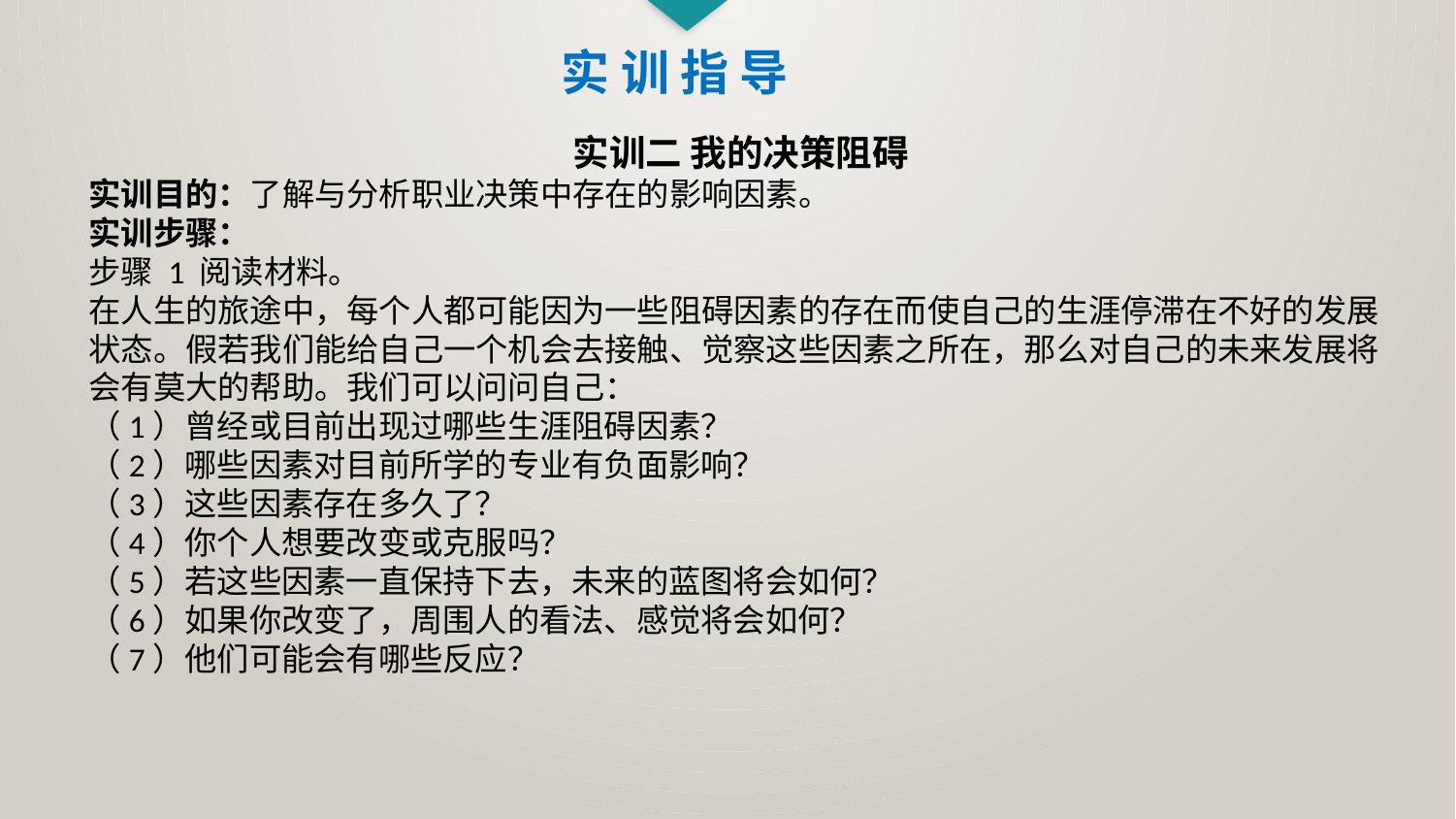

实 训 指 导
实训二 我的决策阻碍
实训目的：了解与分析职业决策中存在的影响因素。
实训步骤：
步骤 1 阅读材料。
在人生的旅途中，每个人都可能因为一些阻碍因素的存在而使自己的生涯停滞在不好的发展
状态。假若我们能给自己一个机会去接触、觉察这些因素之所在，那么对自己的未来发展将会有莫大的帮助。我们可以问问自己：
（1）曾经或目前出现过哪些生涯阻碍因素？
（2）哪些因素对目前所学的专业有负面影响？
（3）这些因素存在多久了？
（4）你个人想要改变或克服吗？
（5）若这些因素一直保持下去，未来的蓝图将会如何？
（6）如果你改变了，周围人的看法、感觉将会如何？
（7）他们可能会有哪些反应？
60